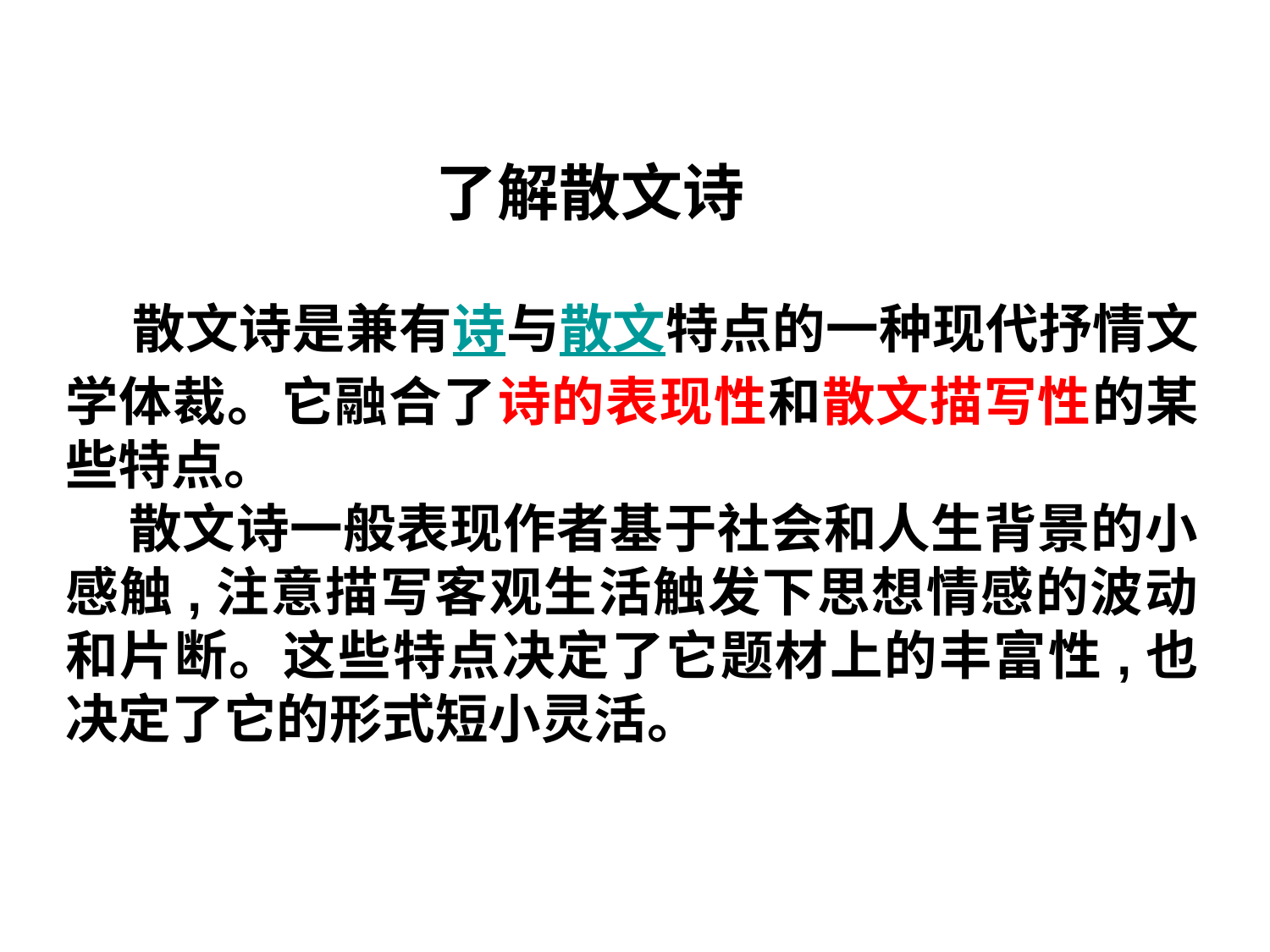

了解散文诗
    散文诗是兼有诗与散文特点的一种现代抒情文学体裁。它融合了诗的表现性和散文描写性的某些特点。
    散文诗一般表现作者基于社会和人生背景的小感触,注意描写客观生活触发下思想情感的波动和片断。这些特点决定了它题材上的丰富性,也决定了它的形式短小灵活。